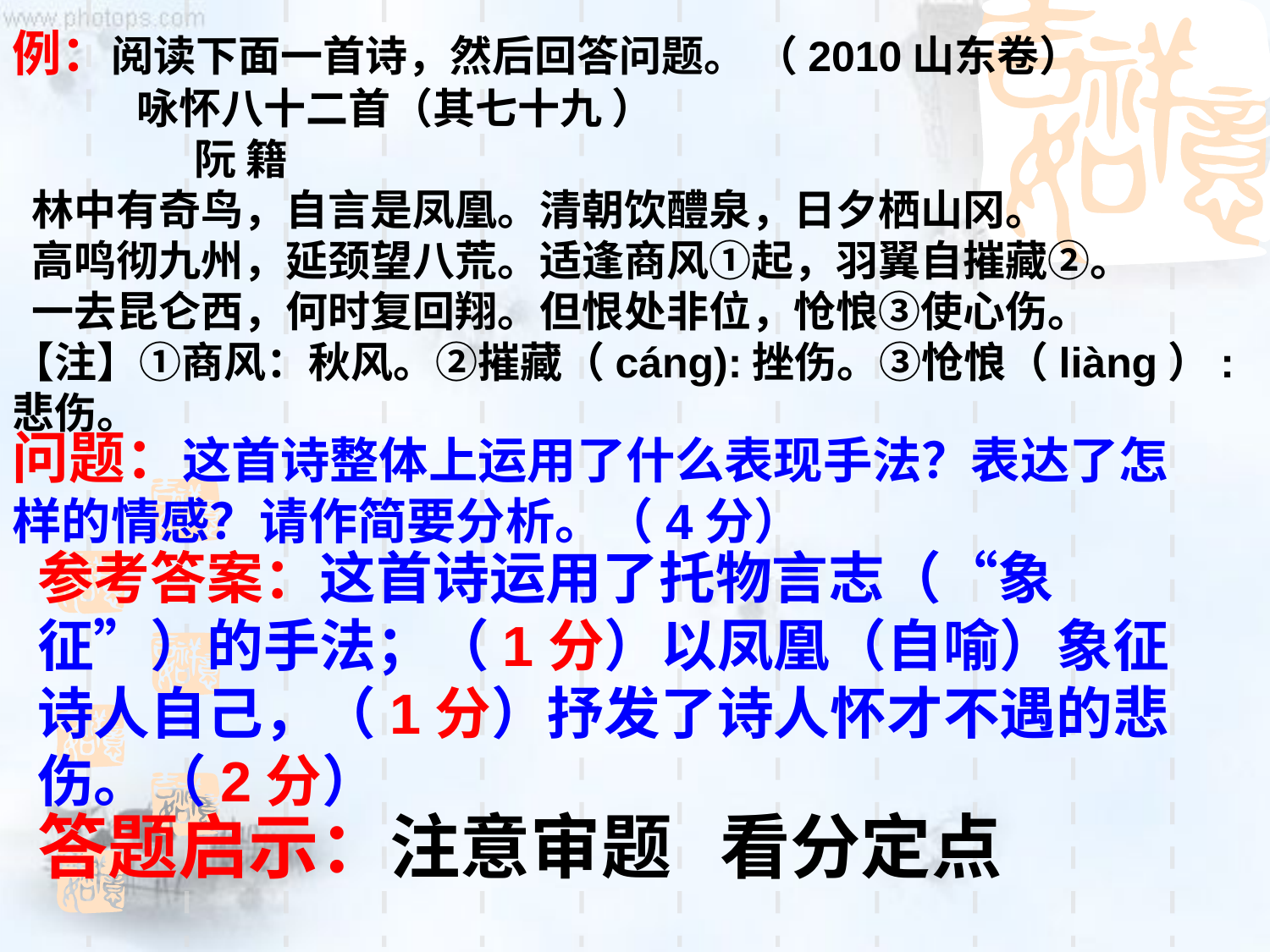

例：阅读下面一首诗，然后回答问题。 （2010山东卷）
            咏怀八十二首（其七十九 ）
                  阮 籍
 林中有奇鸟，自言是凤凰。清朝饮醴泉，日夕栖山冈。
 高鸣彻九州，延颈望八荒。适逢商风①起，羽翼自摧藏②。
 一去昆仑西，何时复回翔。但恨处非位，怆悢③使心伤。
【注】①商风：秋风。②摧藏（cáng):挫伤。③怆悢（liàng）:悲伤。
问题：这首诗整体上运用了什么表现手法？表达了怎样的情感？请作简要分析。（4分）
参考答案：这首诗运用了托物言志（“象征”）的手法；（1分）以凤凰（自喻）象征诗人自己，（1分）抒发了诗人怀才不遇的悲伤。（2分）

答题启示：注意审题   看分定点